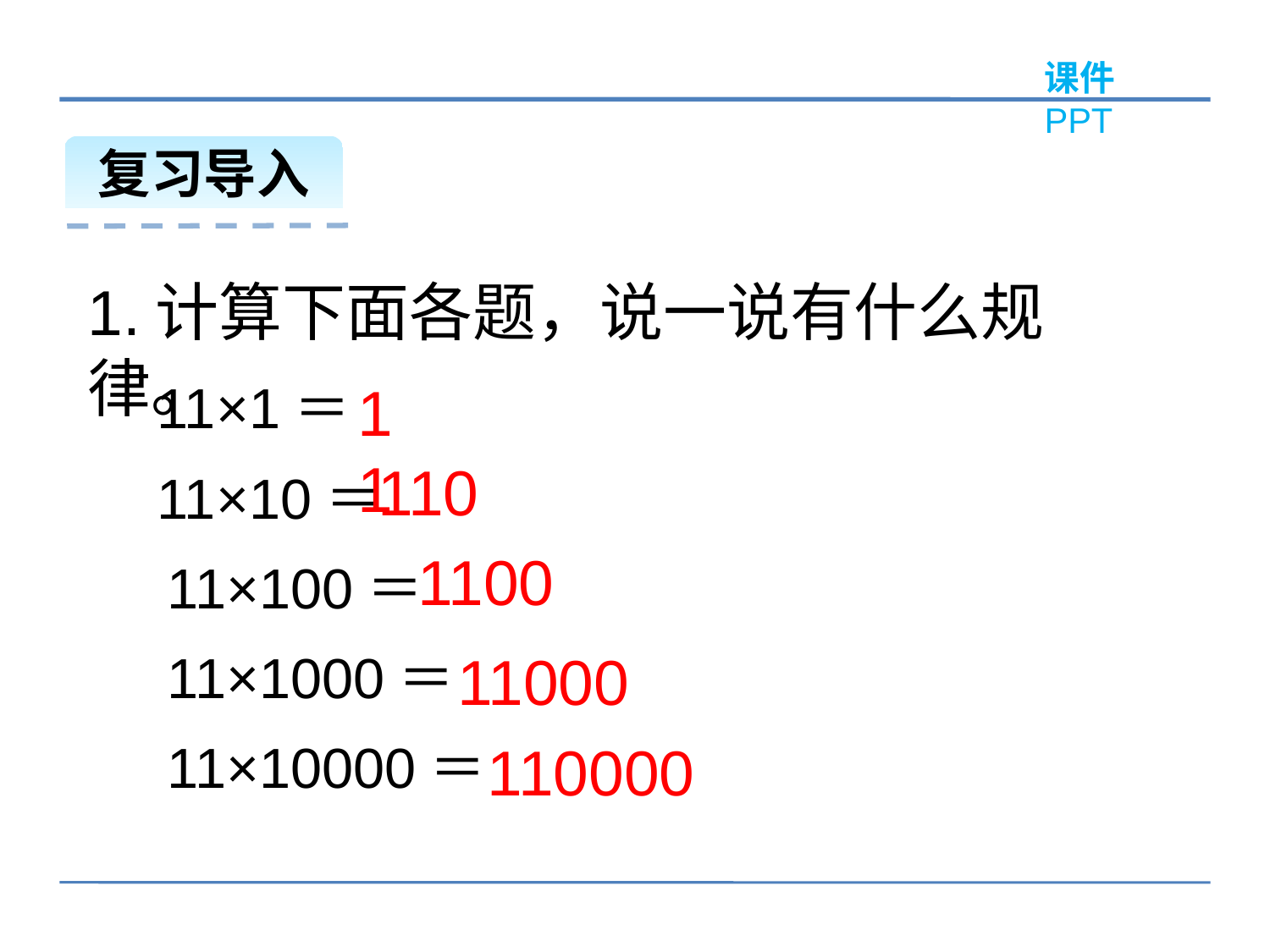

课件PPT
复习导入

1.计算下面各题，说一说有什么规律。
11×1＝
11
110
11×10＝
1100
11×100＝
11×1000＝
11000
11×10000＝
110000